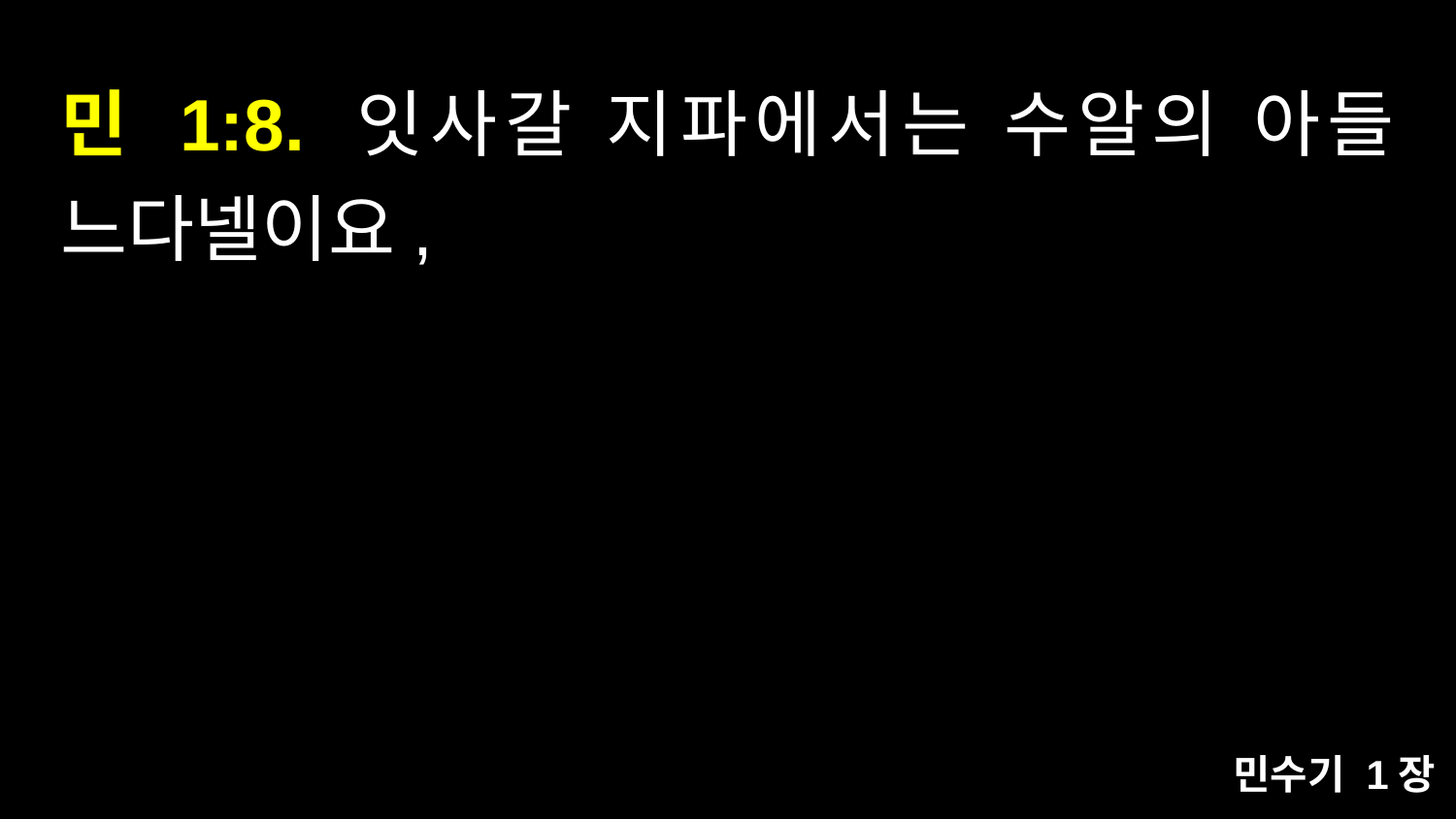

# 민 1:8. 잇사갈 지파에서는 수알의 아들 느다넬이요,
민수기 1장